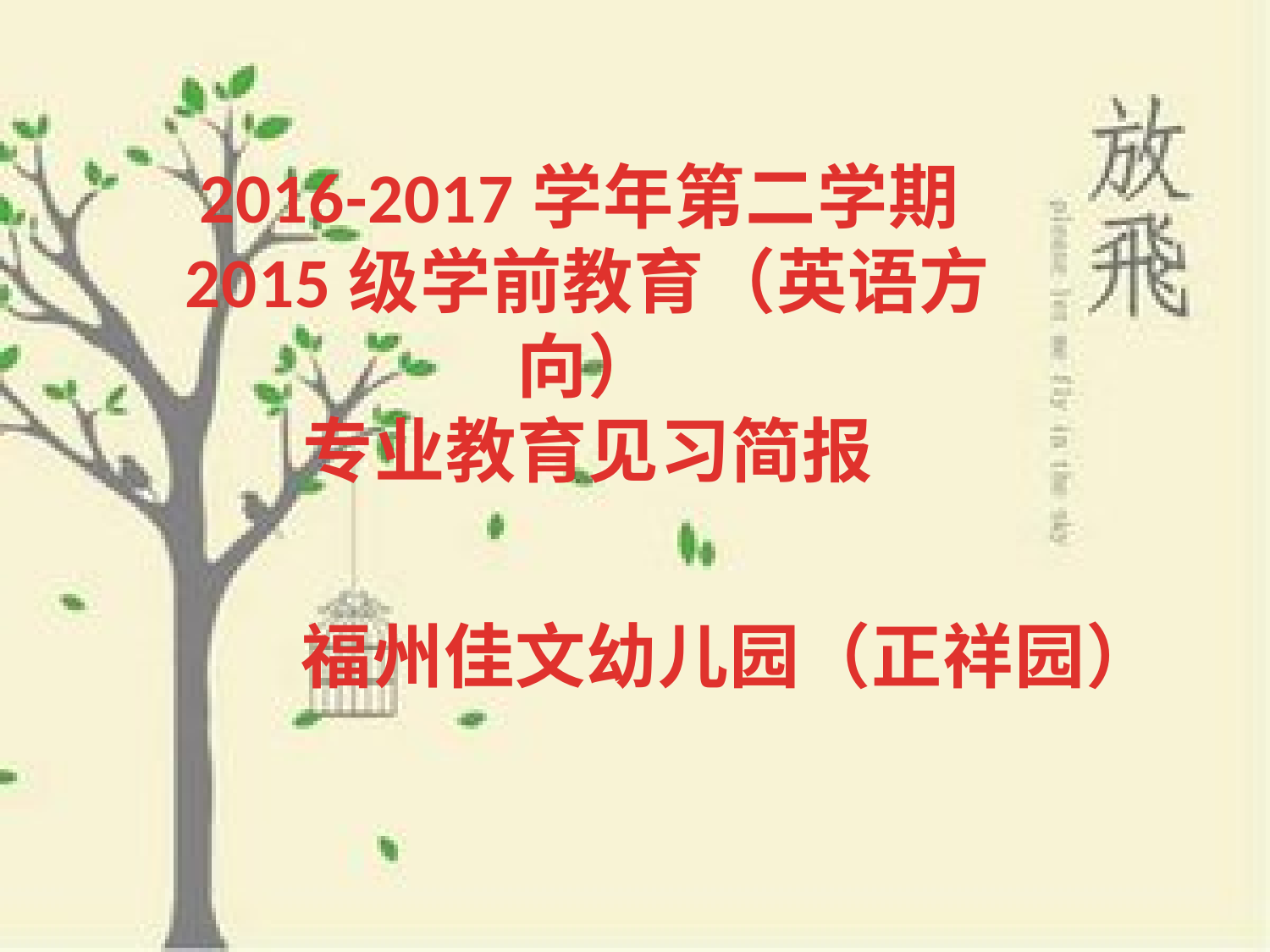

2016-2017学年第二学期2015级学前教育（英语方向）
专业教育见习简报
   福州佳文幼儿园（正祥园）